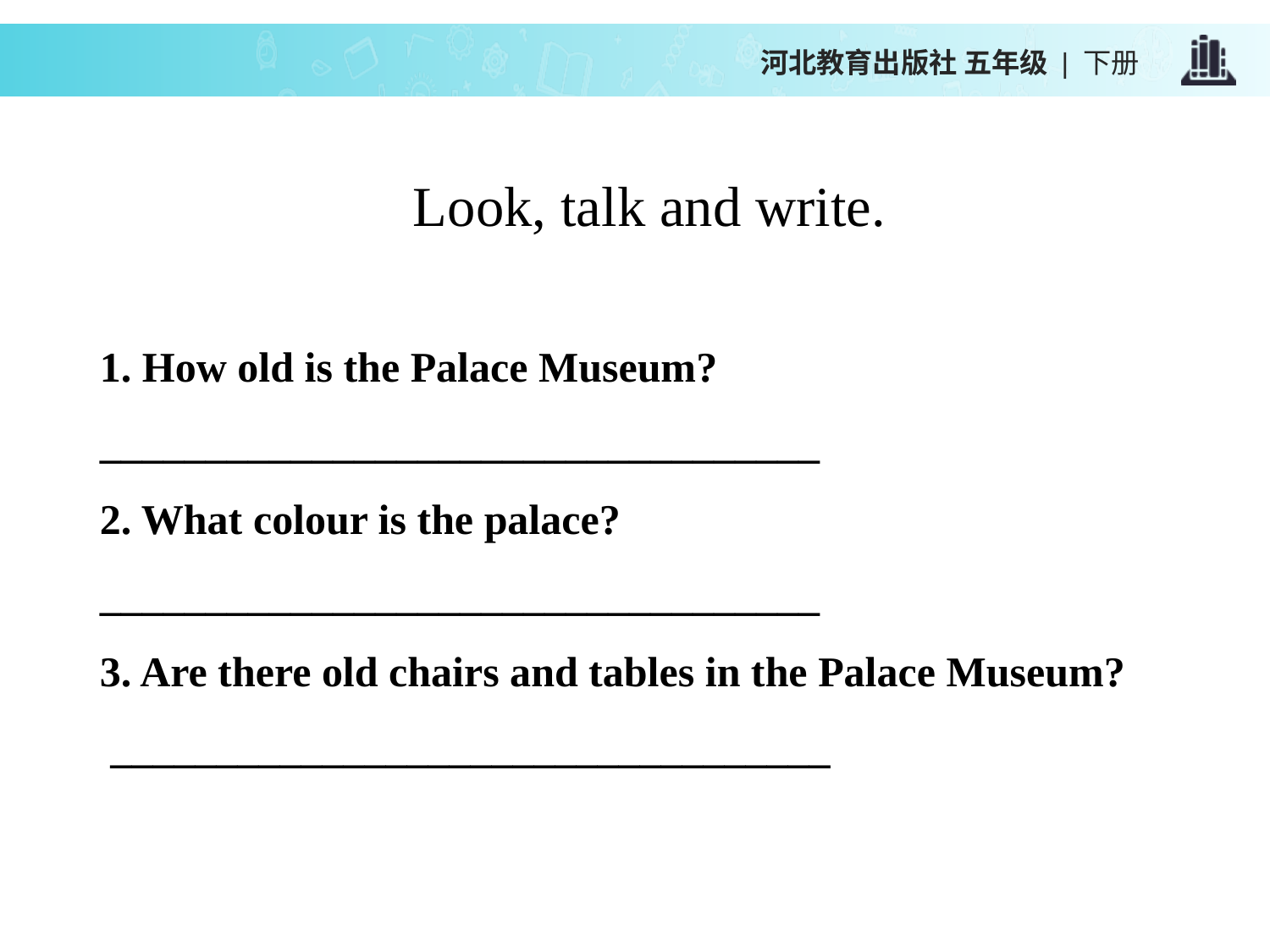

河北教育出版社 五年级 | 下册
Look, talk and write.
1. How old is the Palace Museum?
__________________________________
2. What colour is the palace?
__________________________________
3. Are there old chairs and tables in the Palace Museum?
 __________________________________